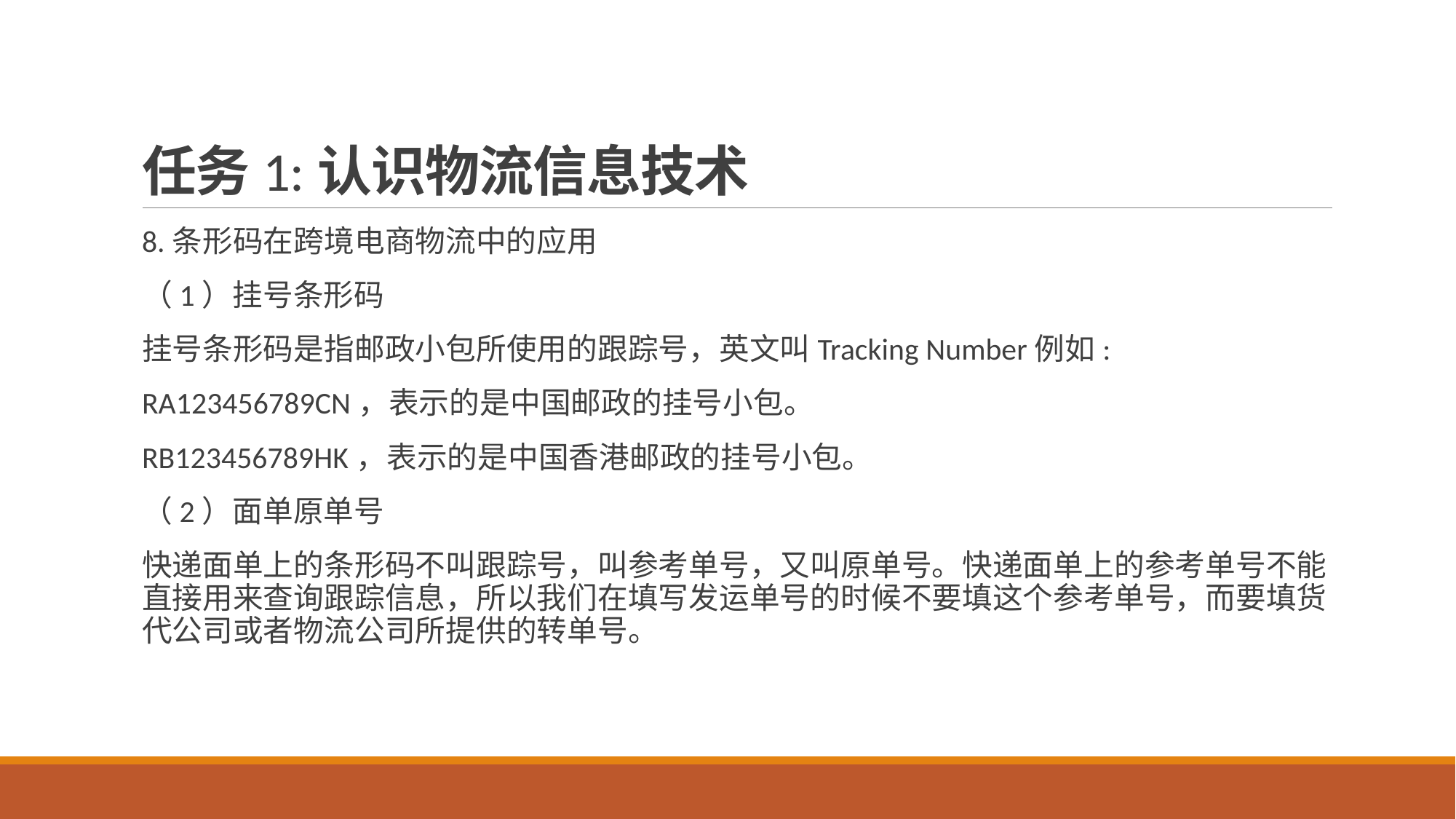

# 任务1:认识物流信息技术
8.条形码在跨境电商物流中的应用
（1）挂号条形码
挂号条形码是指邮政小包所使用的跟踪号，英文叫Tracking Number例如:
RA123456789CN，表示的是中国邮政的挂号小包。
RB123456789HK，表示的是中国香港邮政的挂号小包。
（2）面单原单号
快递面单上的条形码不叫跟踪号，叫参考单号，又叫原单号。快递面单上的参考单号不能直接用来查询跟踪信息，所以我们在填写发运单号的时候不要填这个参考单号，而要填货代公司或者物流公司所提供的转单号。